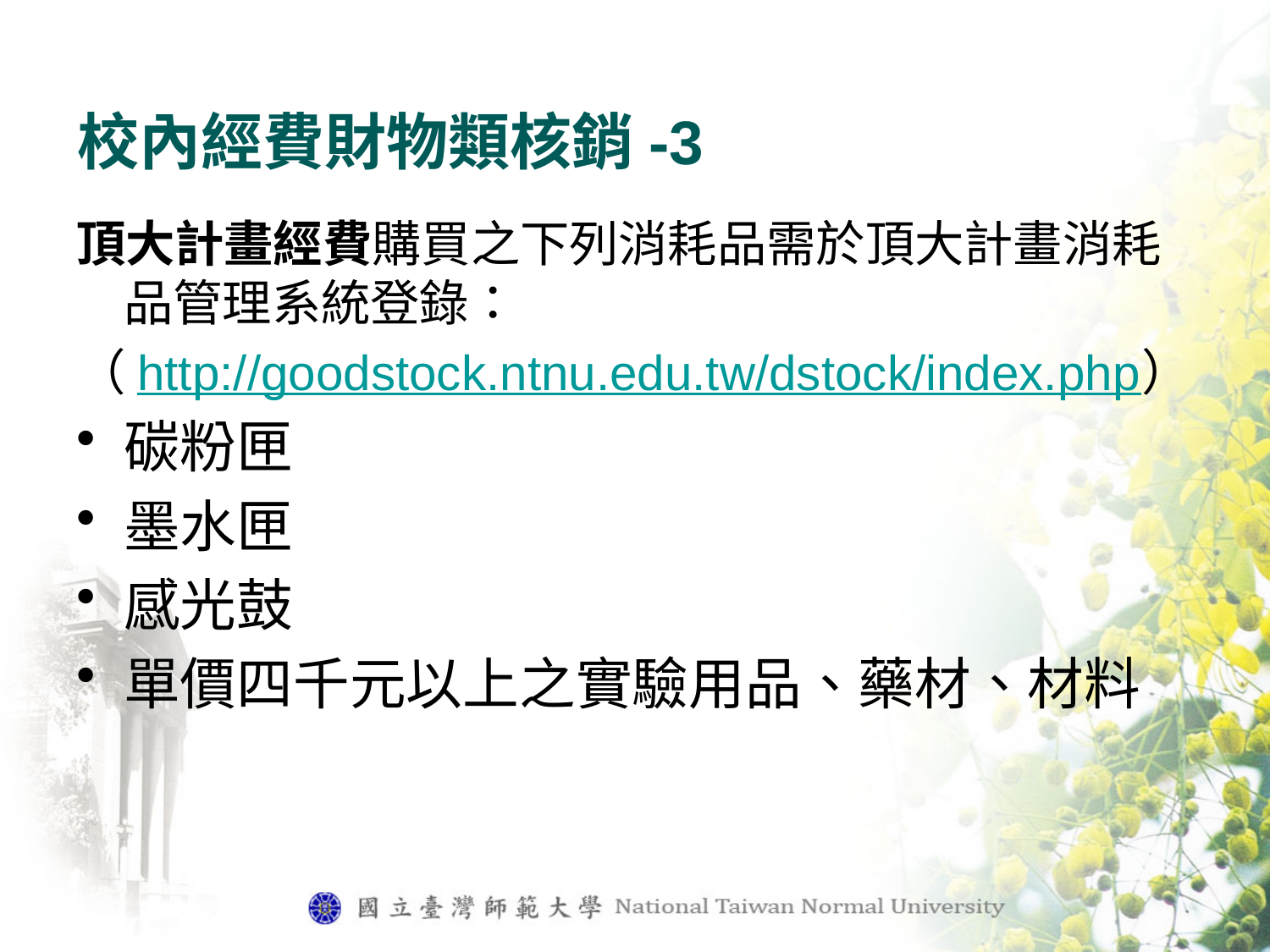

# 校內經費財物類核銷-3
頂大計畫經費購買之下列消耗品需於頂大計畫消耗品管理系統登錄：
（http://goodstock.ntnu.edu.tw/dstock/index.php）
碳粉匣
墨水匣
感光鼓
單價四千元以上之實驗用品、藥材、材料